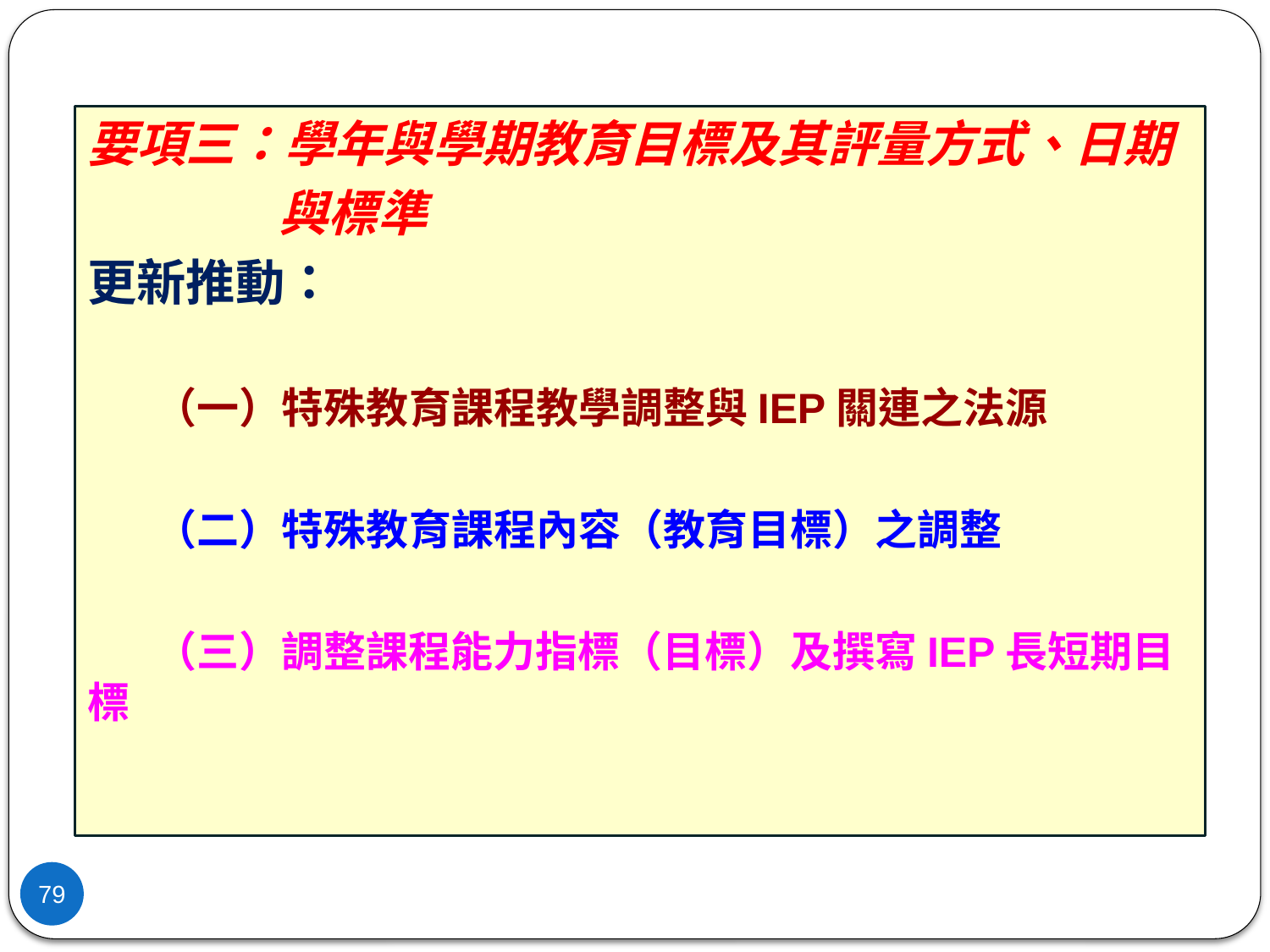

要項三：學年與學期教育目標及其評量方式、日期
                與標準
更新推動：

      （一）特殊教育課程教學調整與IEP關連之法源

      （二）特殊教育課程內容（教育目標）之調整

      （三）調整課程能力指標（目標）及撰寫IEP長短期目標

79